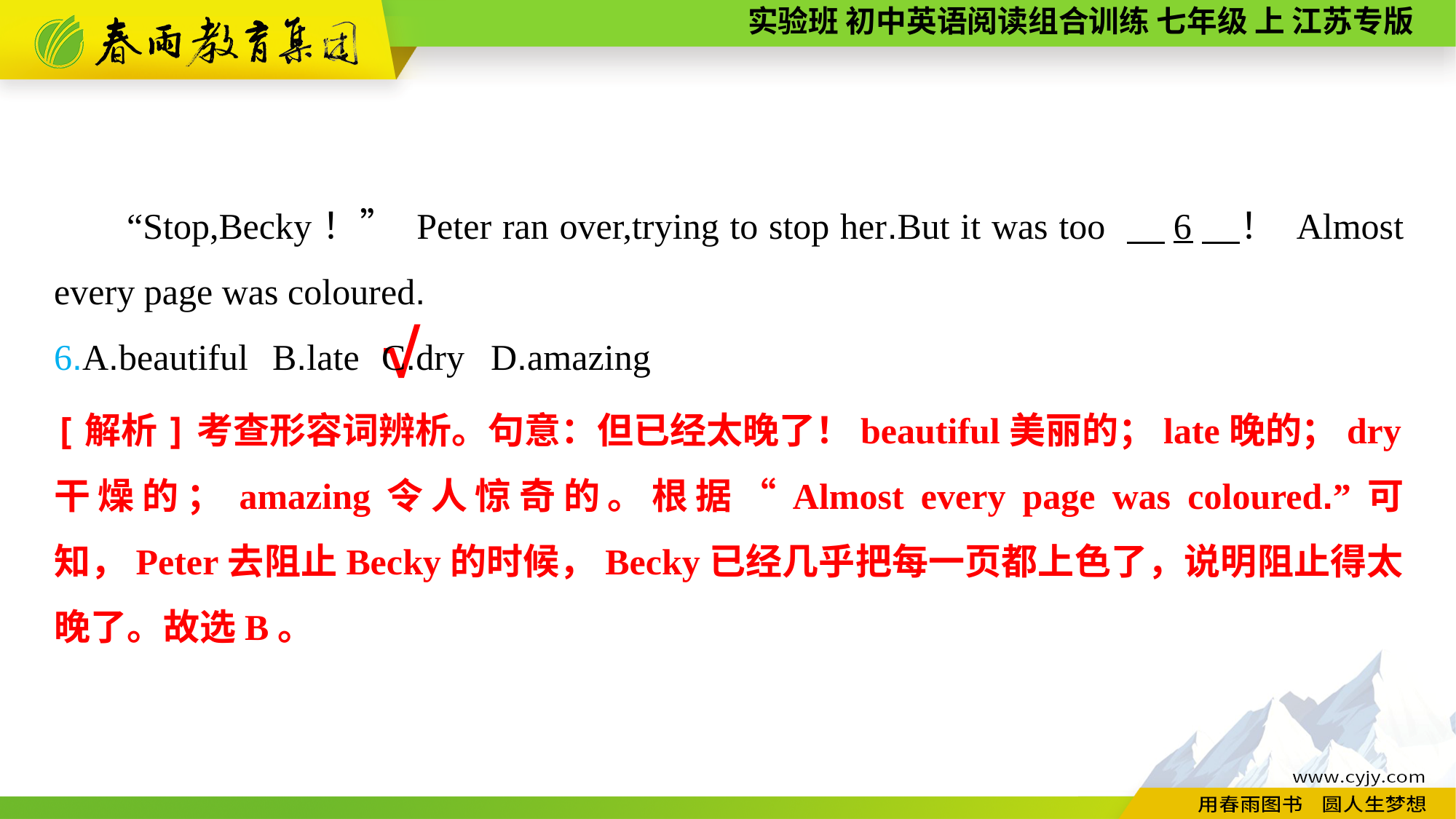

“Stop,Becky！” Peter ran over,trying to stop her.But it was too 　6　！ Almost every page was coloured.
6.A.beautiful	B.late	C.dry	D.amazing
√
[解析]考查形容词辨析。句意：但已经太晚了！beautiful美丽的；late晚的；dry干燥的；amazing令人惊奇的。根据“Almost every page was coloured.”可知，Peter去阻止Becky的时候，Becky已经几乎把每一页都上色了，说明阻止得太晚了。故选B。